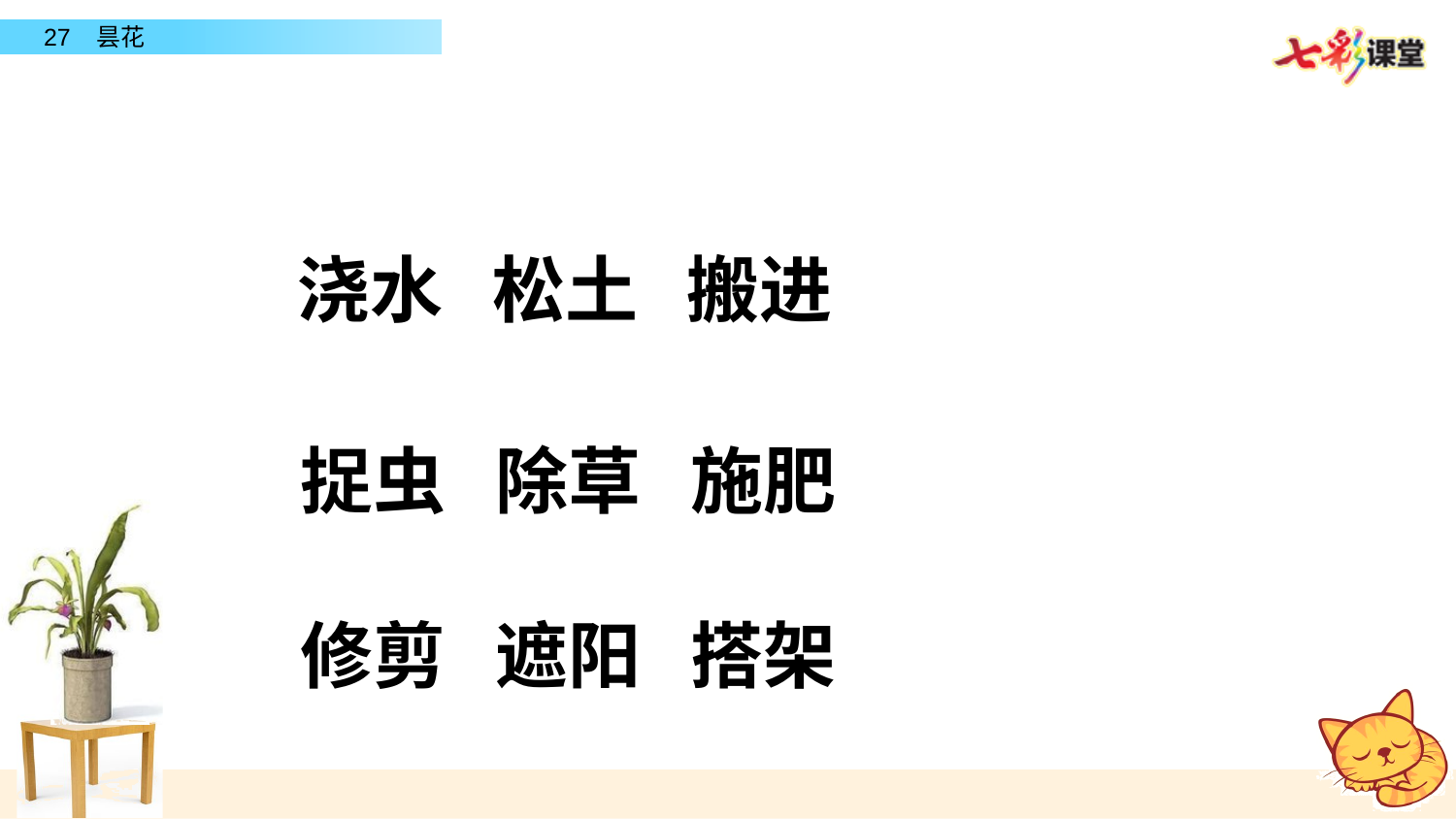

浇水   松土   搬进
捉虫   除草   施肥

修剪   遮阳   搭架